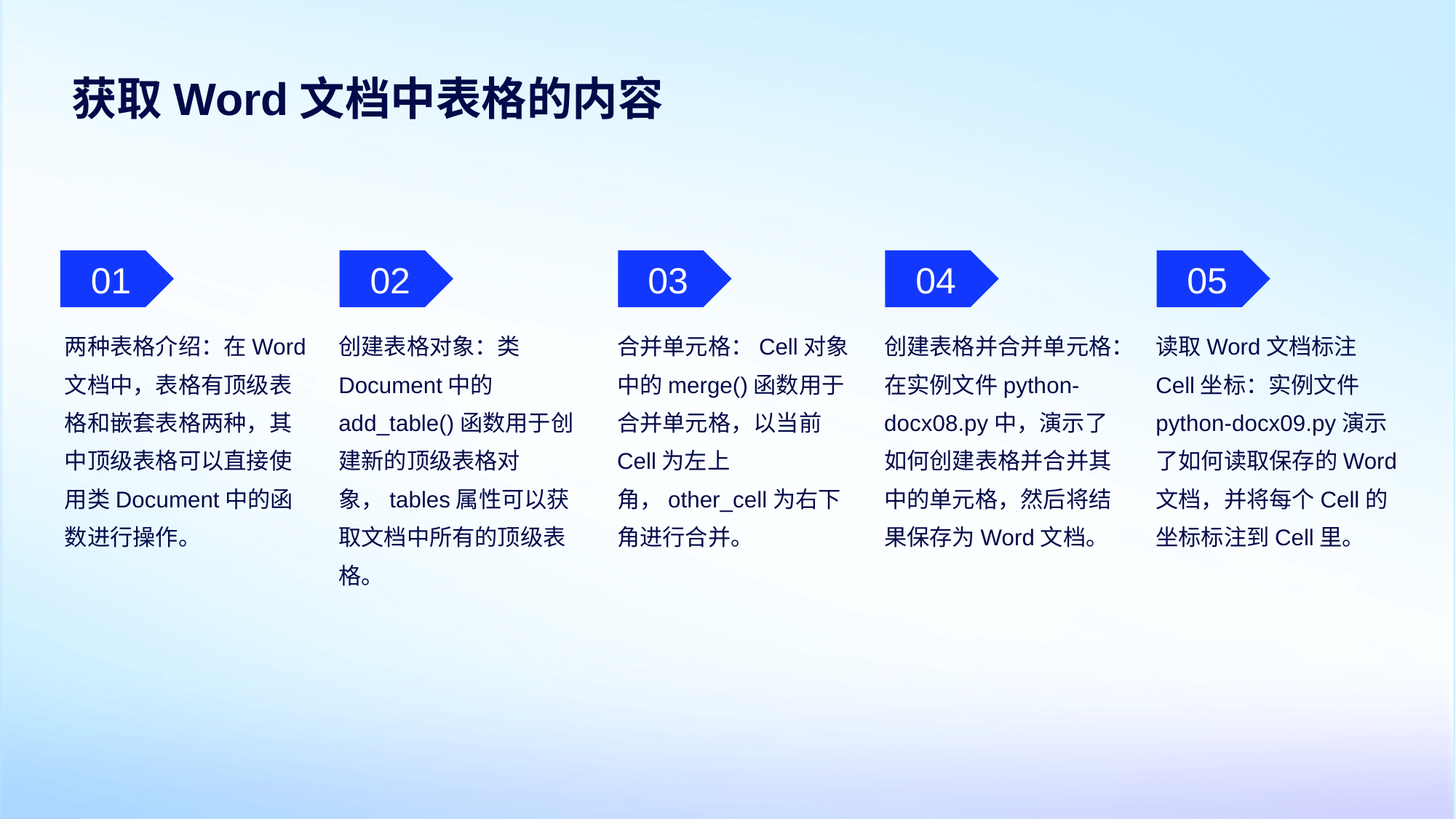

获取Word文档中表格的内容

01

02
03

04

05
两种表格介绍：在Word文档中，表格有顶级表格和嵌套表格两种，其中顶级表格可以直接使用类Document中的函数进行操作。
创建表格对象：类Document中的add_table()函数用于创建新的顶级表格对象，tables属性可以获取文档中所有的顶级表格。
合并单元格：Cell对象中的merge()函数用于合并单元格，以当前Cell为左上角，other_cell为右下角进行合并。
创建表格并合并单元格：在实例文件python-docx08.py中，演示了如何创建表格并合并其中的单元格，然后将结果保存为Word文档。
读取Word文档标注Cell坐标：实例文件python-docx09.py演示了如何读取保存的Word文档，并将每个Cell的坐标标注到Cell里。